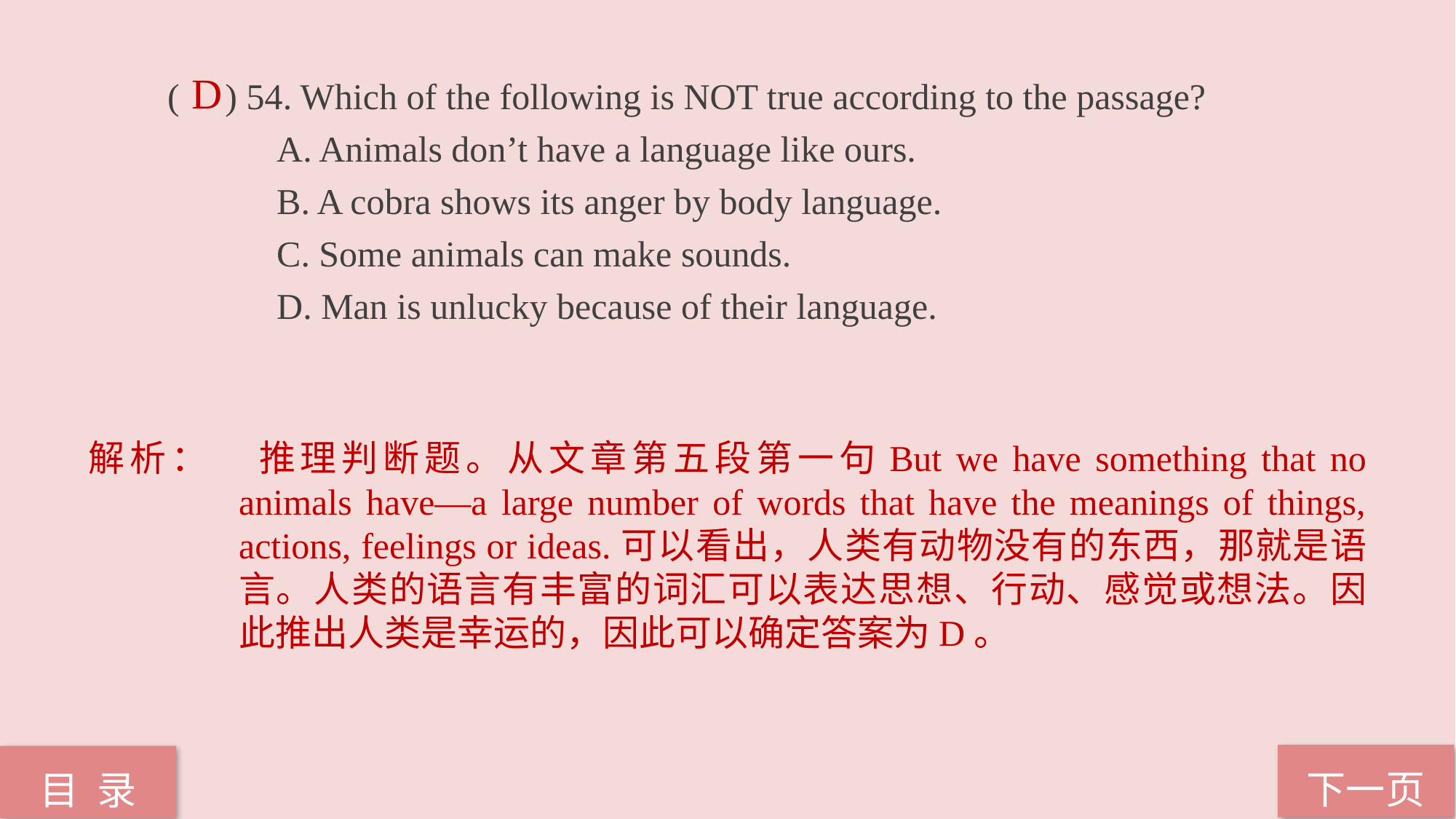

(     ) 54. Which of the following is NOT true according to the passage?
	A. Animals don’t have a language like ours.
	B. A cobra shows its anger by body language.
	C. Some animals can make sounds.
	D. Man is unlucky because of their language.
D
解析：	推理判断题。从文章第五段第一句But we have something that no animals have—a large number of words that have the meanings of things, actions, feelings or ideas.可以看出，人类有动物没有的东西，那就是语言。人类的语言有丰富的词汇可以表达思想、行动、感觉或想法。因此推出人类是幸运的，因此可以确定答案为D。